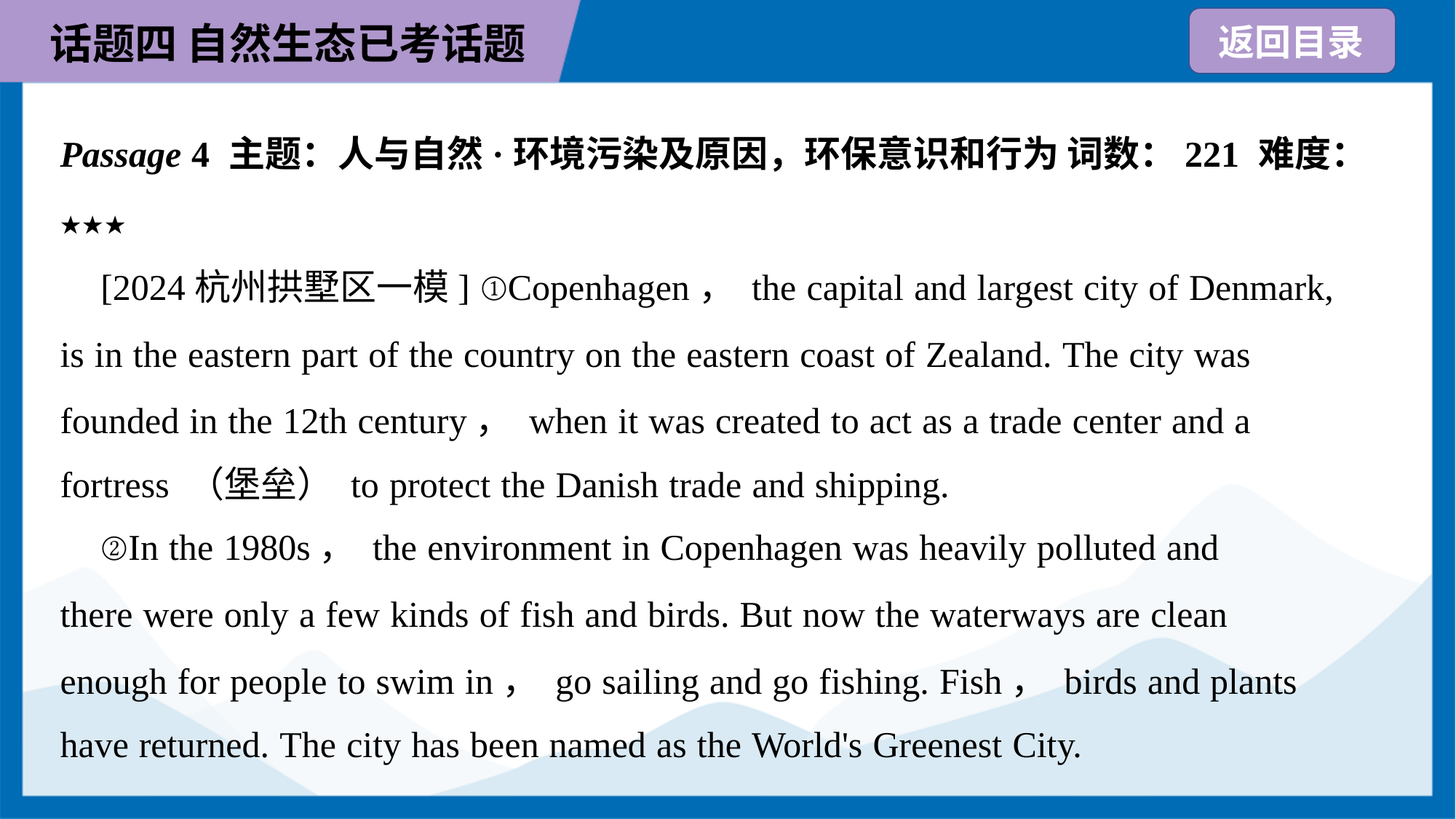

Passage 4 主题：人与自然·环境污染及原因，环保意识和行为 词数：221 难度：
★★★
    [2024杭州拱墅区一模] ①Copenhagen， the capital and largest city of Denmark,
is in the eastern part of the country on the eastern coast of Zealand. The city was
founded in the 12th century， when it was created to act as a trade center and a
fortress （堡垒） to protect the Danish trade and shipping.
    ②In the 1980s， the environment in Copenhagen was heavily polluted and
there were only a few kinds of fish and birds. But now the waterways are clean
enough for people to swim in， go sailing and go fishing. Fish， birds and plants
have returned. The city has been named as the World's Greenest City.